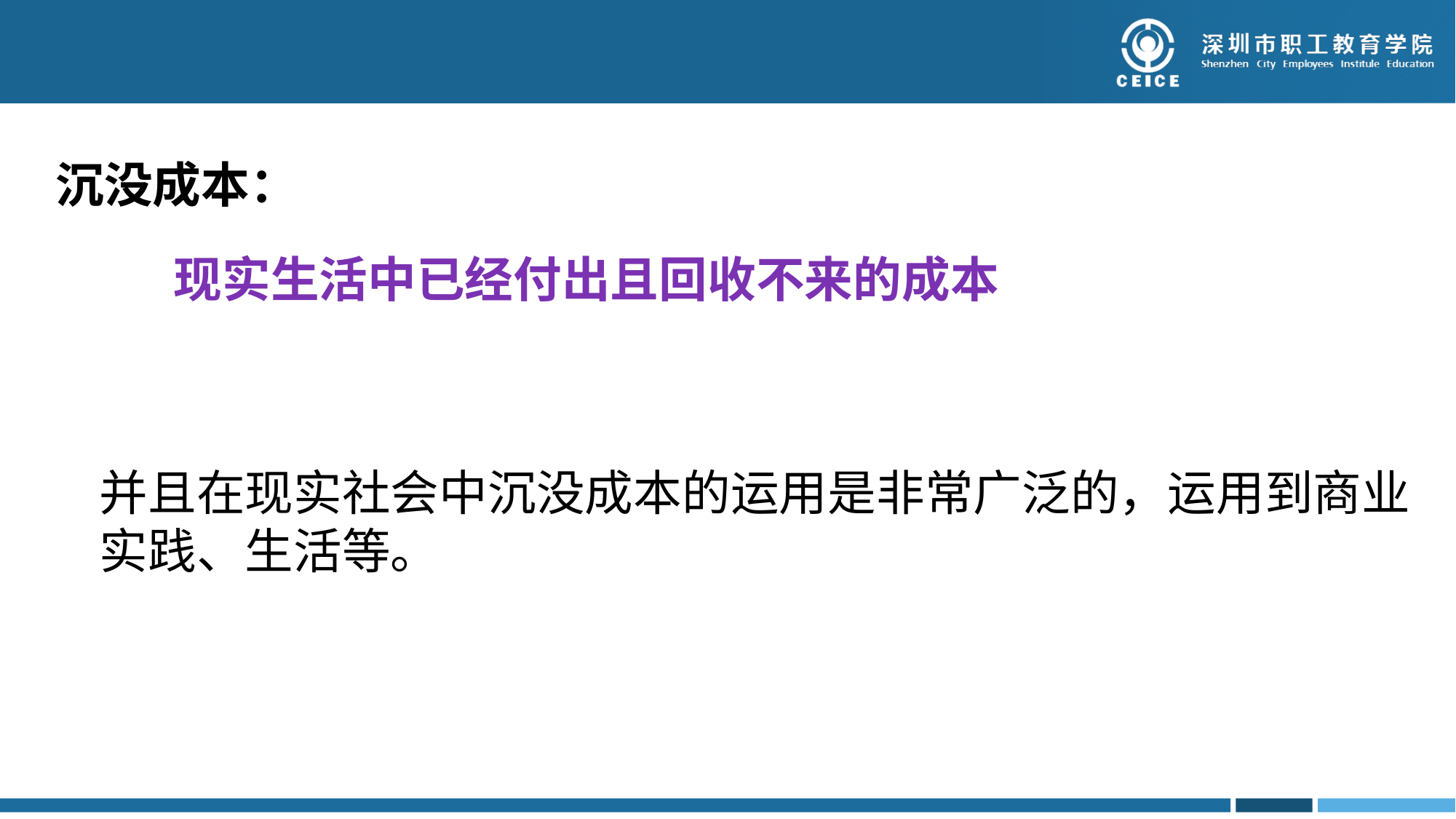

沉没成本：
现实生活中已经付出且回收不来的成本
并且在现实社会中沉没成本的运用是非常广泛的，运用到商业实践、生活等。